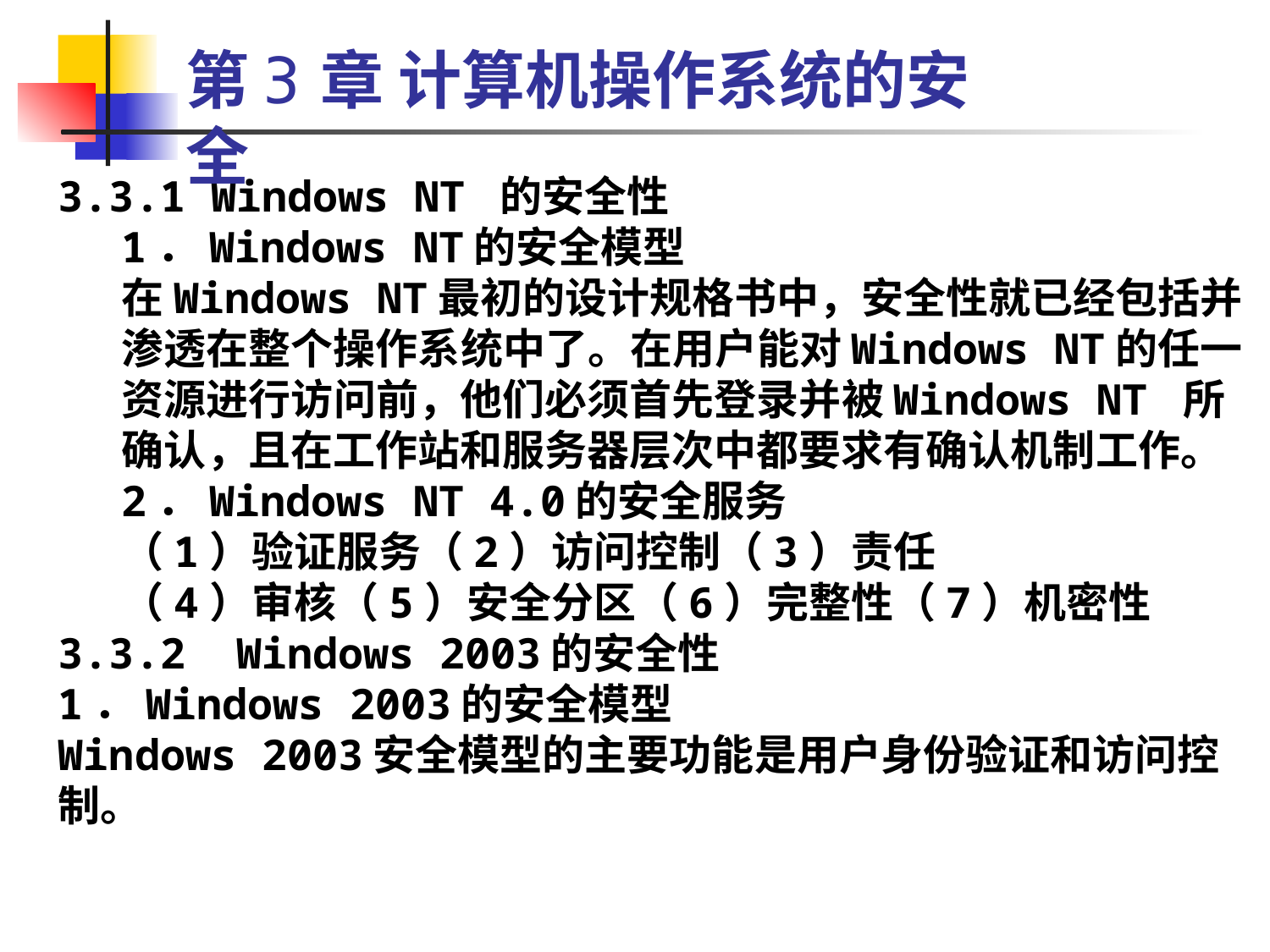

第3章 计算机操作系统的安全
3.3.1 Windows NT 的安全性
1．Windows NT的安全模型
在Windows NT最初的设计规格书中，安全性就已经包括并渗透在整个操作系统中了。在用户能对Windows NT的任一资源进行访问前，他们必须首先登录并被Windows NT 所确认，且在工作站和服务器层次中都要求有确认机制工作。
2．Windows NT 4.0的安全服务
（1）验证服务（2）访问控制（3）责任
（4）审核（5）安全分区（6）完整性（7）机密性
3.3.2  Windows 2003的安全性
1．Windows 2003的安全模型
Windows 2003安全模型的主要功能是用户身份验证和访问控制。